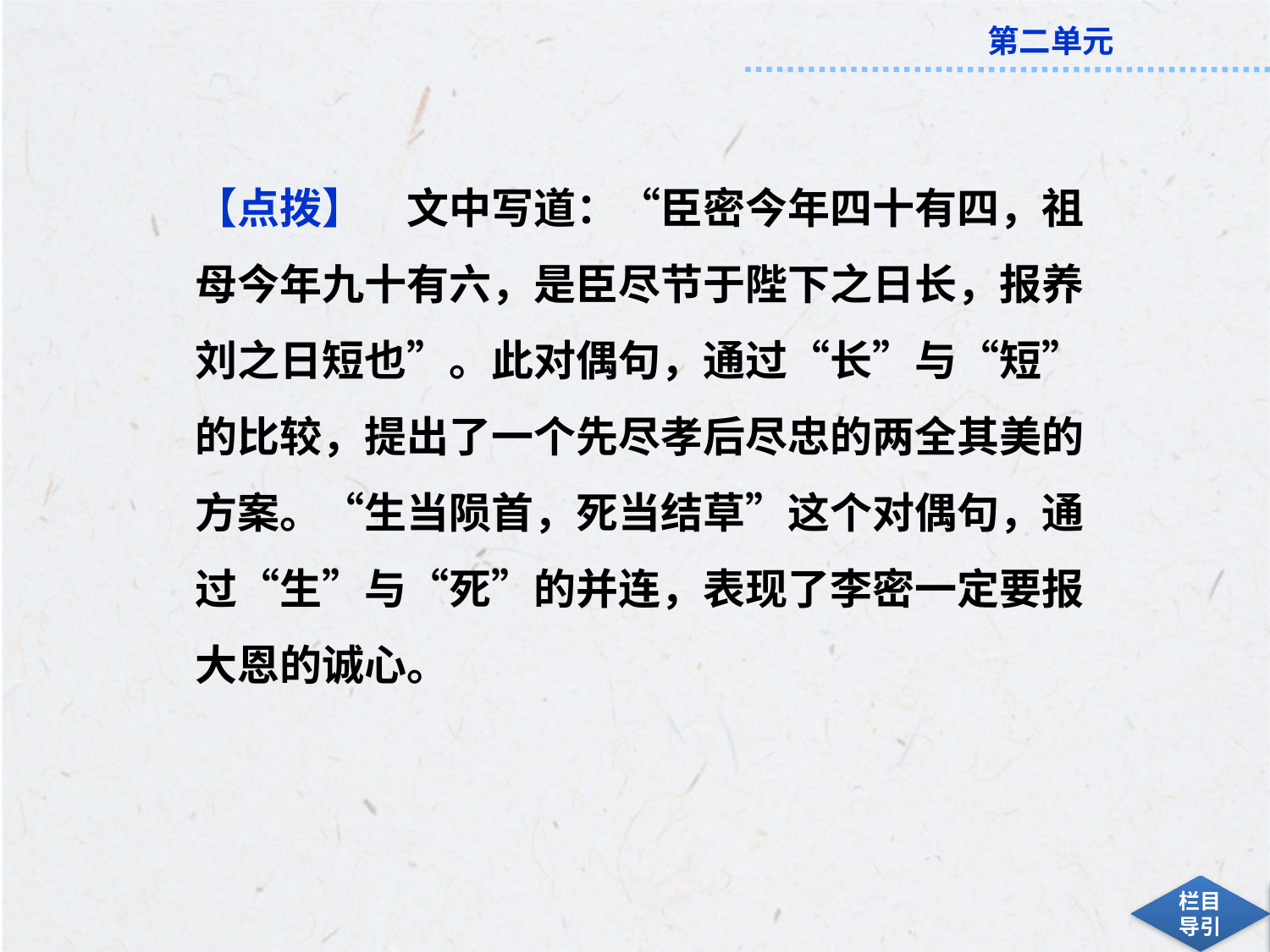

【点拨】　文中写道：“臣密今年四十有四，祖母今年九十有六，是臣尽节于陛下之日长，报养刘之日短也”。此对偶句，通过“长”与“短”的比较，提出了一个先尽孝后尽忠的两全其美的方案。“生当陨首，死当结草”这个对偶句，通过“生”与“死”的并连，表现了李密一定要报大恩的诚心。